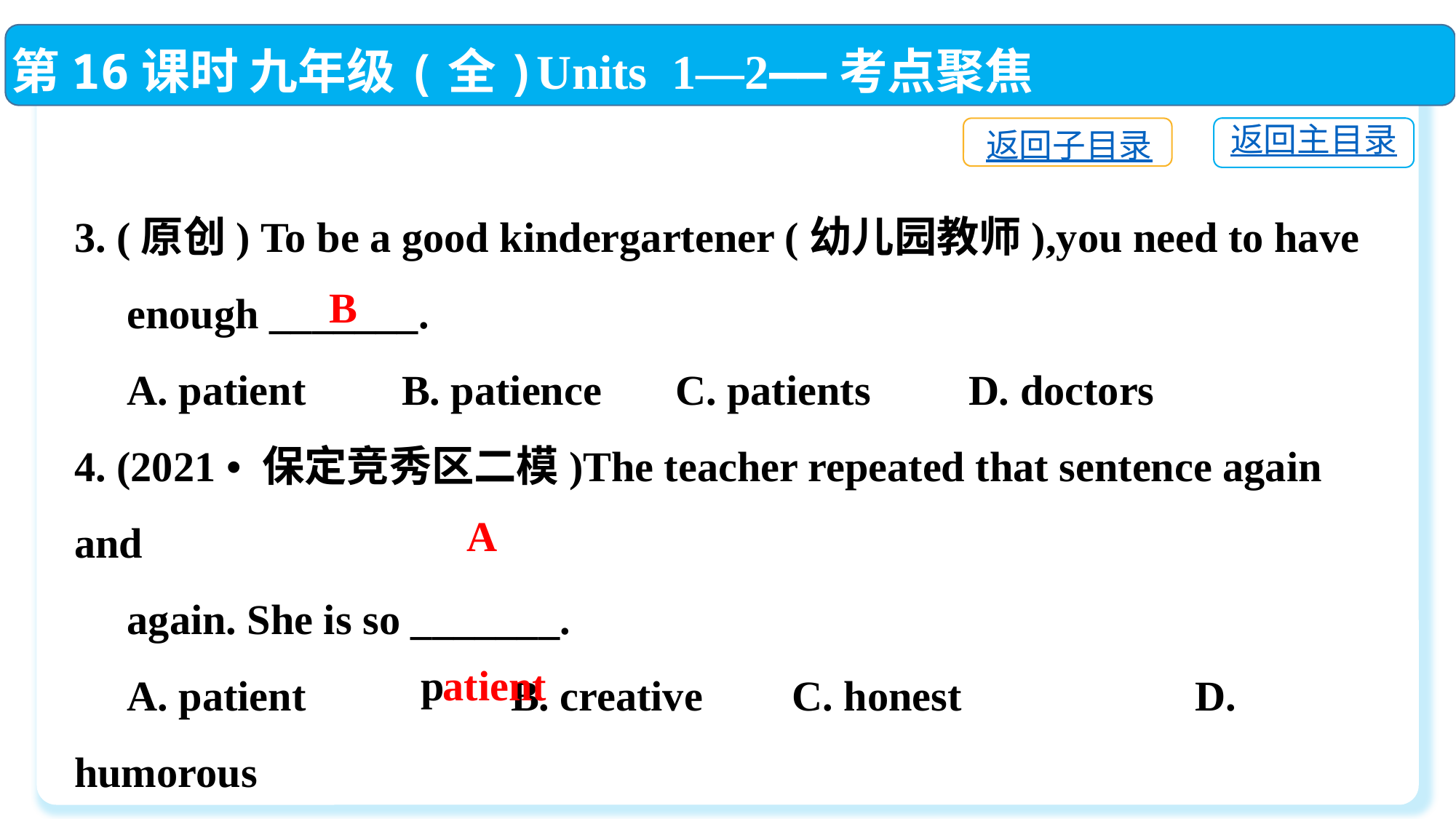

第16课时 九年级(全)Units  1—2——考点聚焦

返回主目录

返回子目录
3. (原创) To be a good kindergartener (幼儿园教师),you need to have
     enough _______.
     A. patient	B. patience       C. patients	  D. doctors
4. (2021 • 保定竞秀区二模)The teacher repeated that sentence again and
     again. She is so _______.
     A. patient　　 	B. creative	      C. honest　　	  D. humorous
5. Mr. King is very _______. He often explains difficult problems many
    times until we understand.

B
A
p
atient